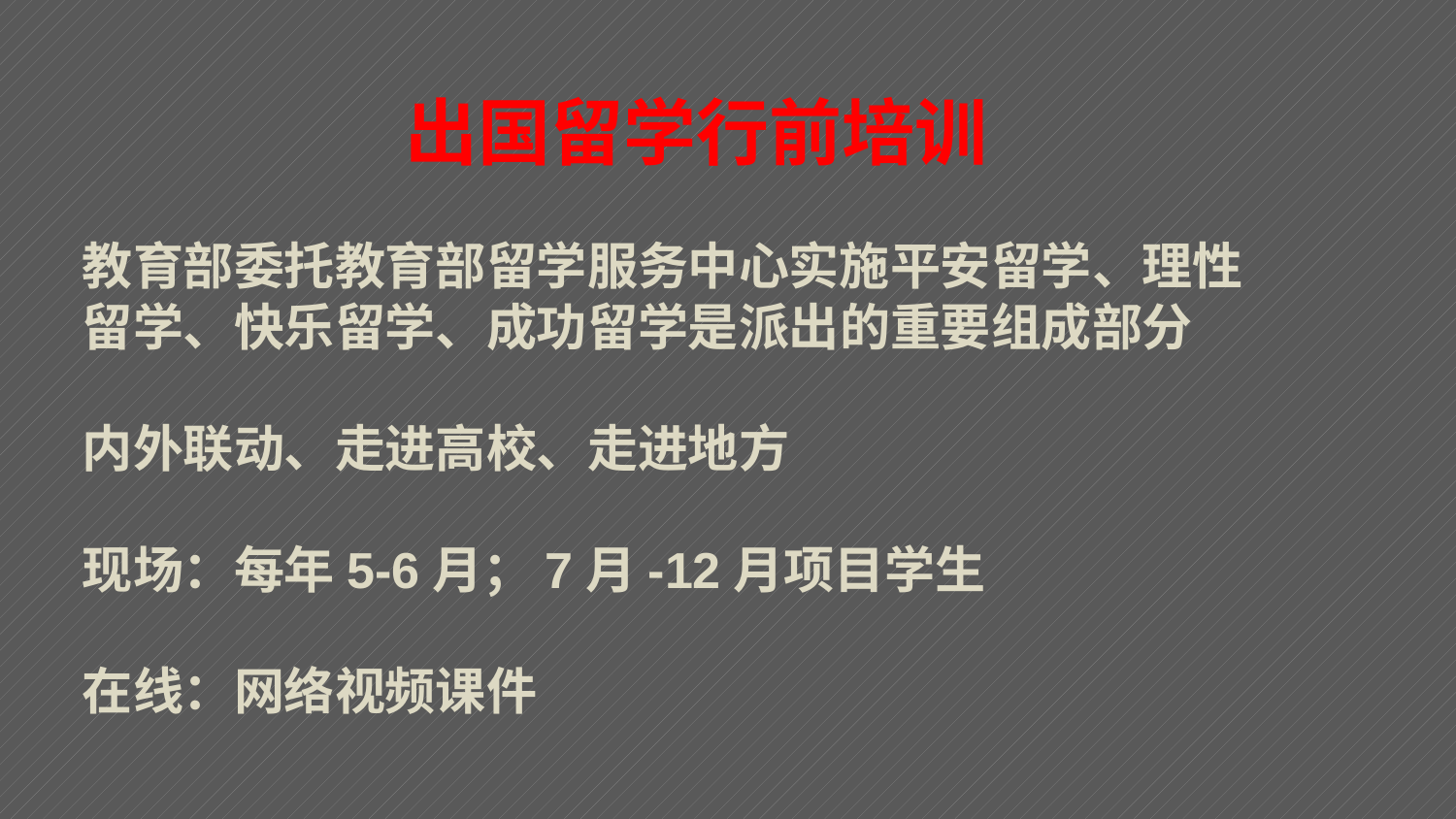

出国留学行前培训
教育部委托教育部留学服务中心实施平安留学、理性留学、快乐留学、成功留学是派出的重要组成部分

内外联动、走进高校、走进地方

现场：每年5-6月；7月-12月项目学生

在线：网络视频课件